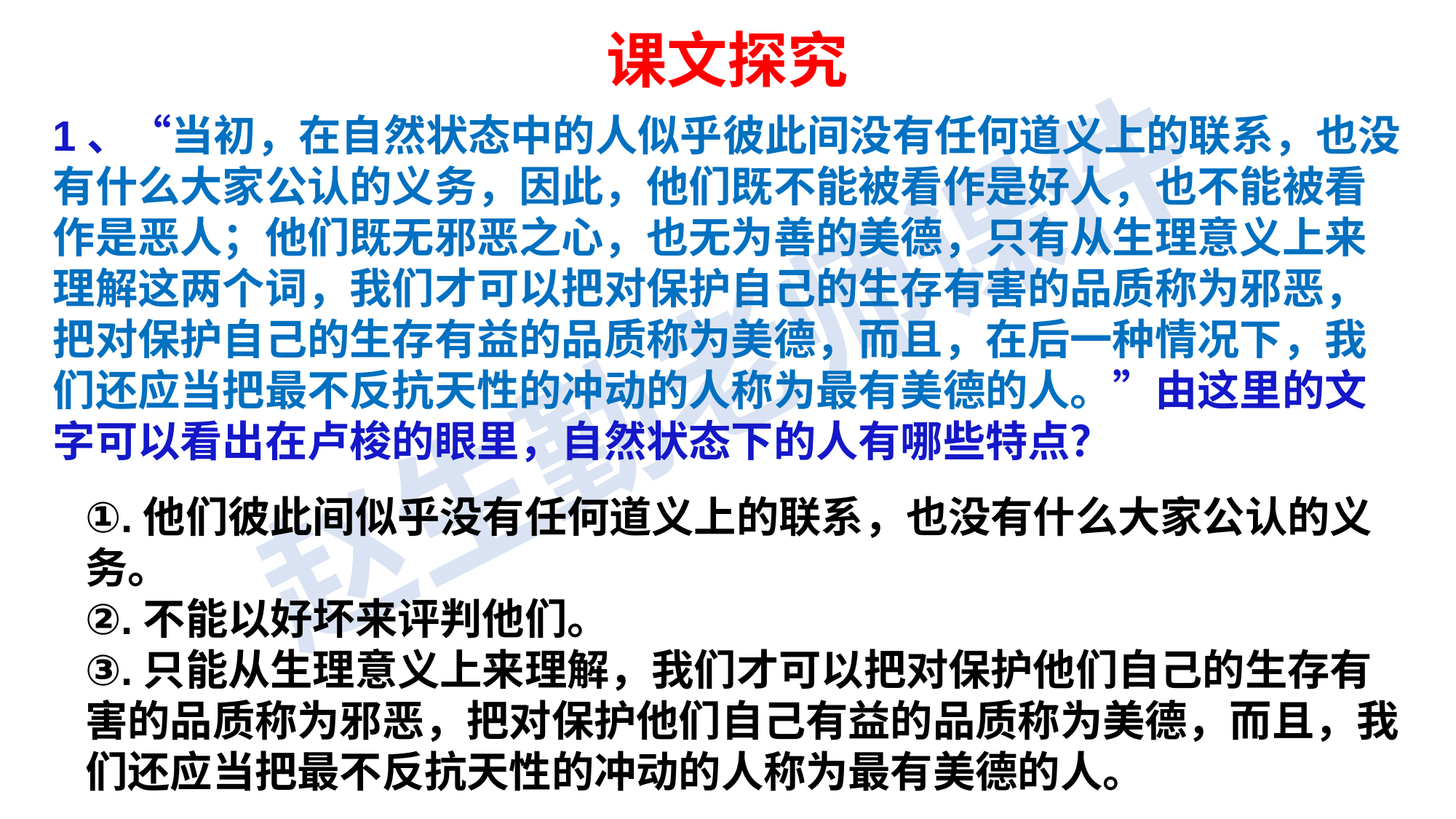

课文探究
1、“当初，在自然状态中的人似乎彼此间没有任何道义上的联系，也没有什么大家公认的义务，因此，他们既不能被看作是好人，也不能被看作是恶人；他们既无邪恶之心，也无为善的美德，只有从生理意义上来理解这两个词，我们才可以把对保护自己的生存有害的品质称为邪恶，把对保护自己的生存有益的品质称为美德，而且，在后一种情况下，我们还应当把最不反抗天性的冲动的人称为最有美德的人。”由这里的文字可以看出在卢梭的眼里，自然状态下的人有哪些特点？
①.他们彼此间似乎没有任何道义上的联系，也没有什么大家公认的义务。
②.不能以好坏来评判他们。
③.只能从生理意义上来理解，我们才可以把对保护他们自己的生存有害的品质称为邪恶，把对保护他们自己有益的品质称为美德，而且，我们还应当把最不反抗天性的冲动的人称为最有美德的人。